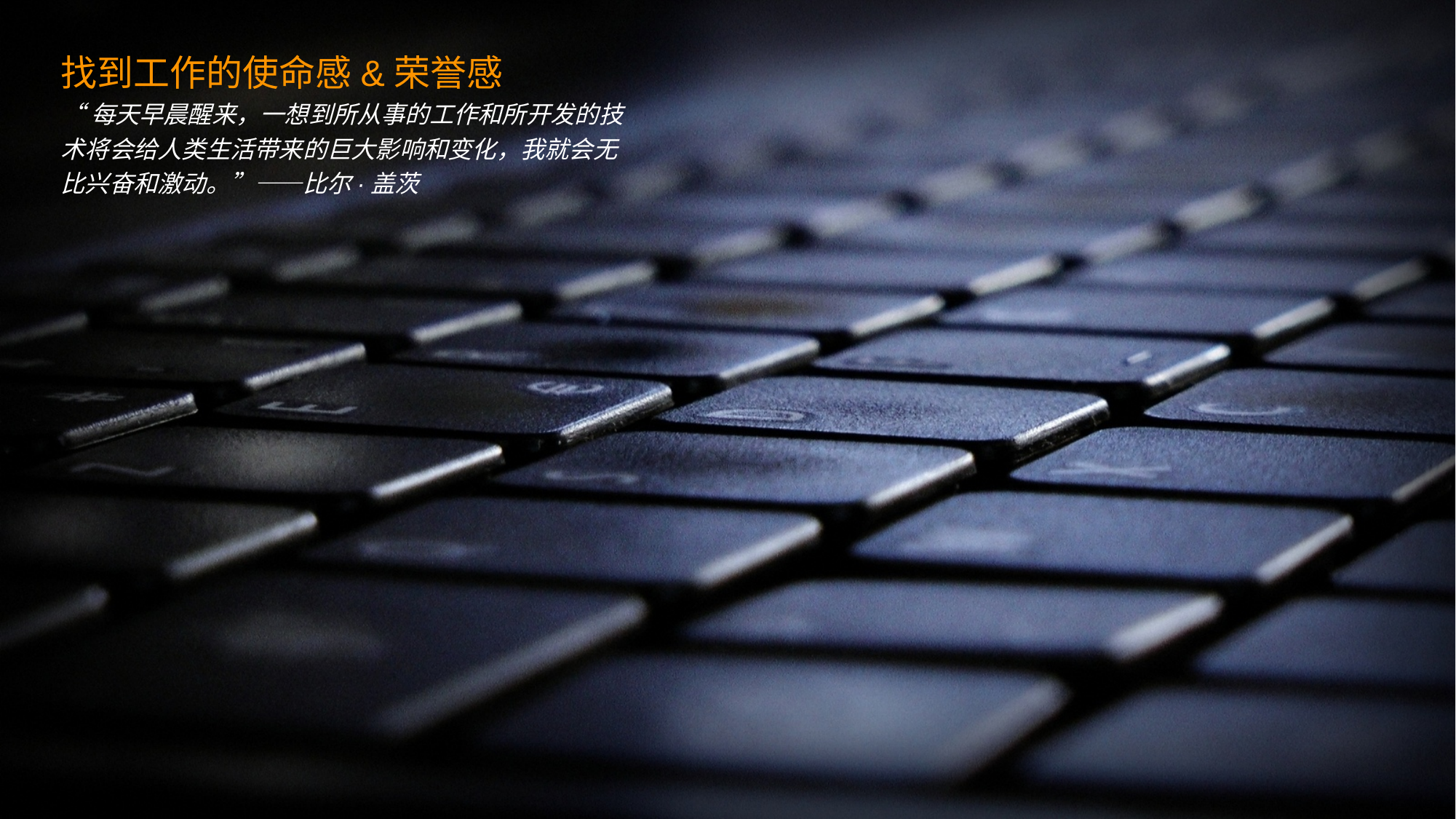

找到工作的使命感&荣誉感
“每天早晨醒来，一想到所从事的工作和所开发的技术将会给人类生活带来的巨大影响和变化，我就会无比兴奋和激动。”——比尔·盖茨